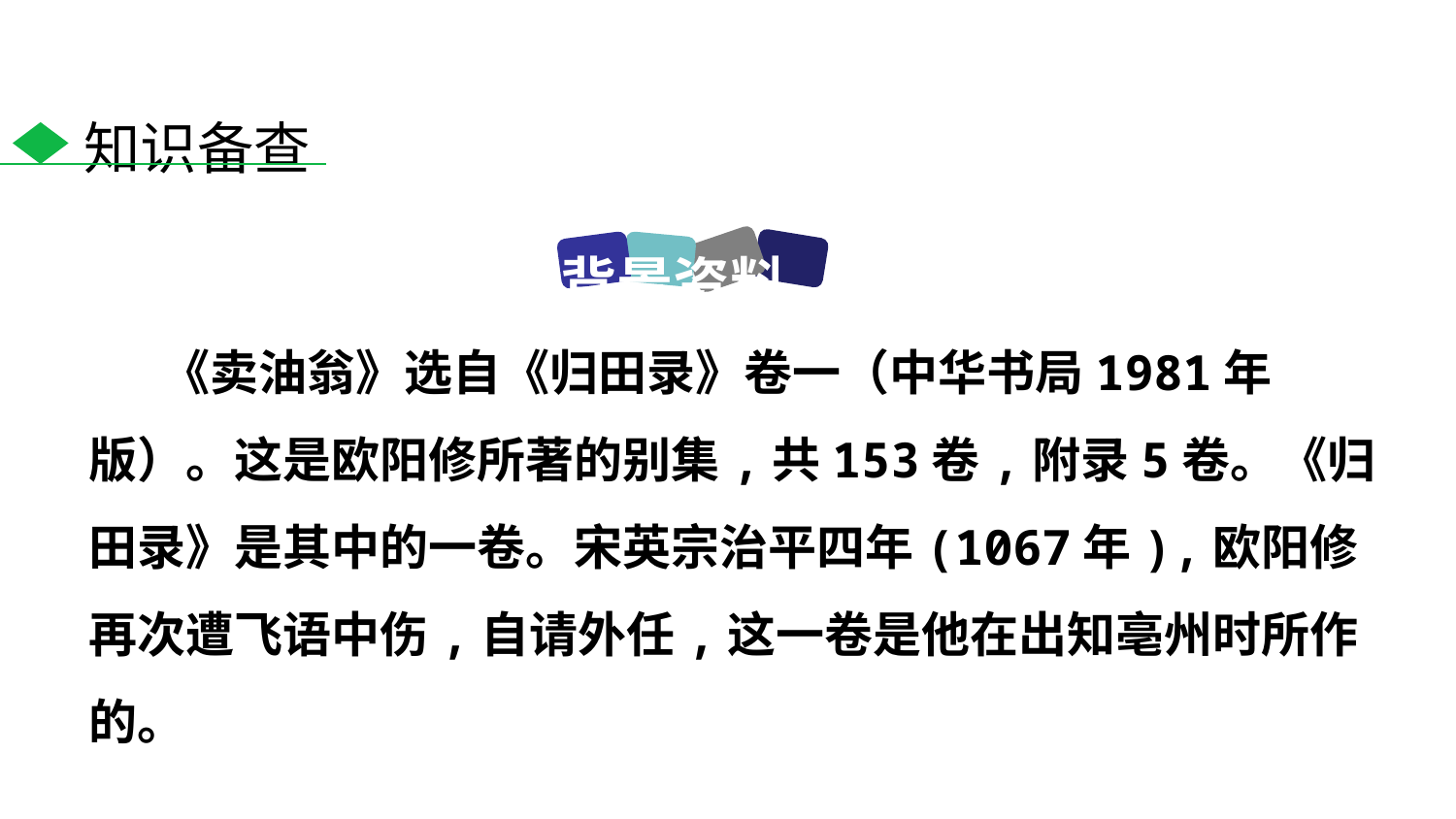

知识备查

背景资料

《卖油翁》选自《归田录》卷一（中华书局1981年版）。这是欧阳修所著的别集,共153卷,附录5卷。《归田录》是其中的一卷。宋英宗治平四年(1067年),欧阳修再次遭飞语中伤,自请外任,这一卷是他在出知亳州时所作的。